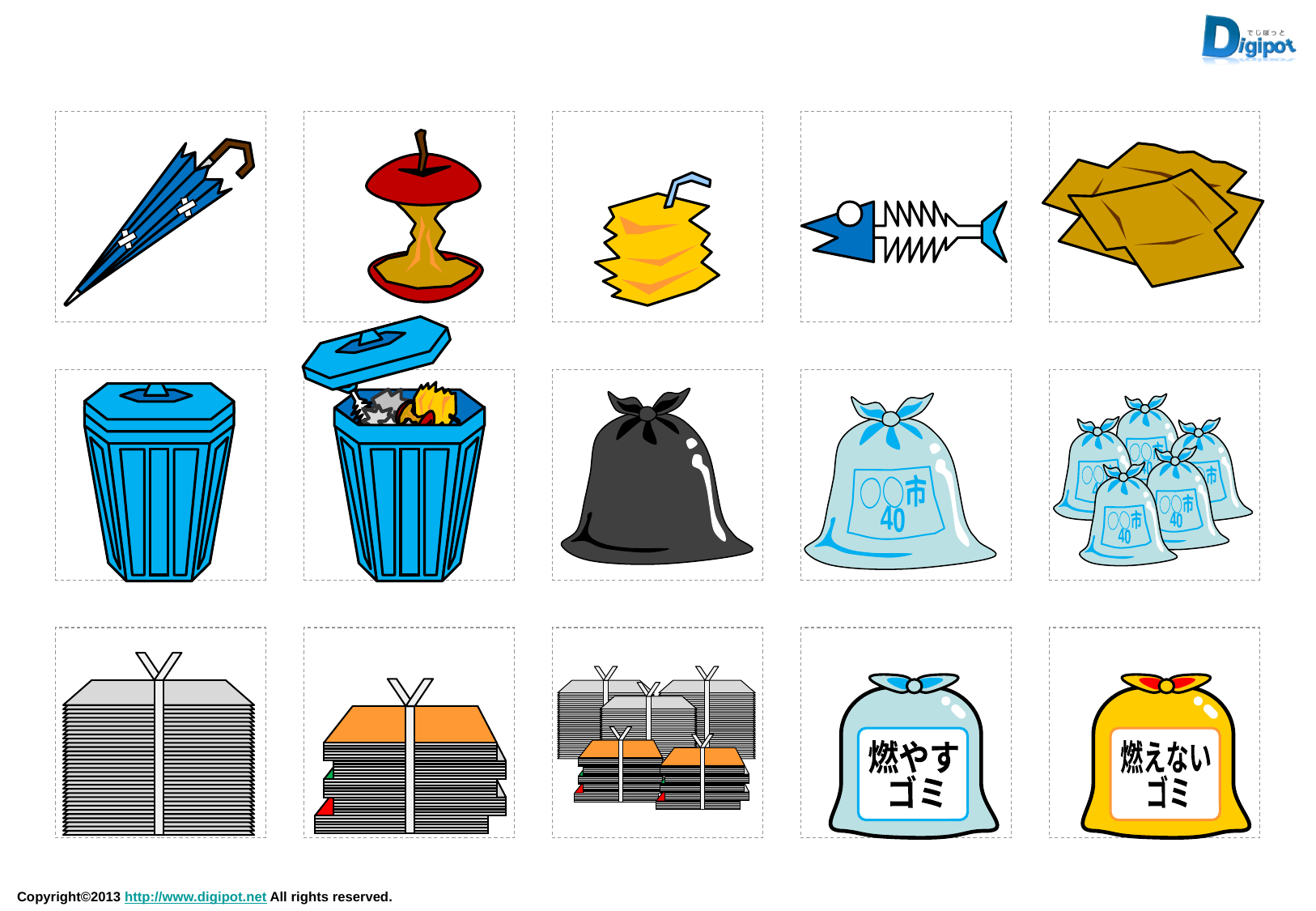

○○市
40

○○市
40

○○市
40

○○市
40

○○市
40

○○市
40

燃やす
ゴミ

燃えない
ゴミ